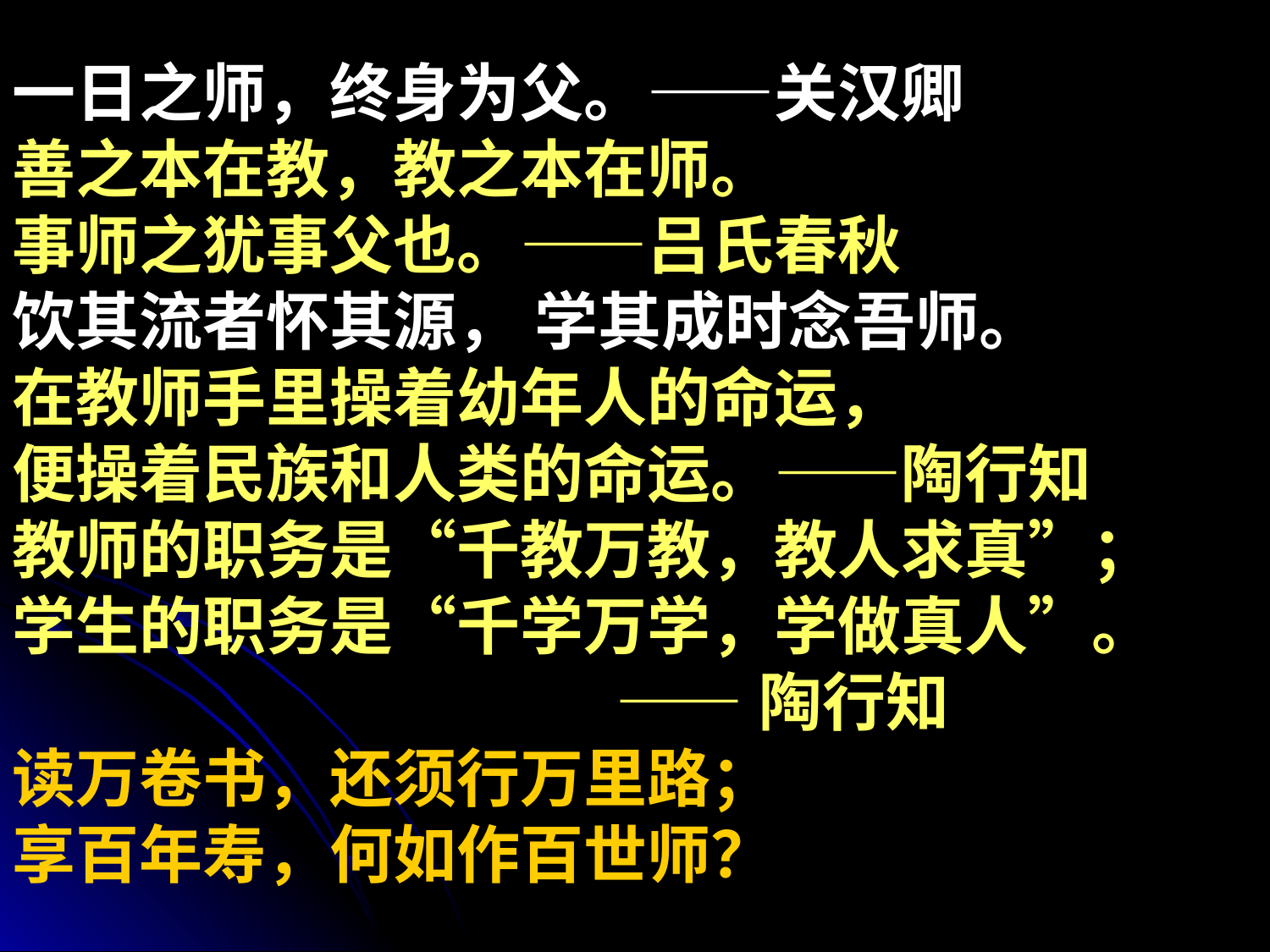

一日之师，终身为父。——关汉卿
善之本在教，教之本在师。
事师之犹事父也。——吕氏春秋
饮其流者怀其源， 学其成时念吾师。
在教师手里操着幼年人的命运，
便操着民族和人类的命运。——陶行知
教师的职务是“千教万教，教人求真”；
学生的职务是“千学万学，学做真人”。
                                          ——陶行知
读万卷书，还须行万里路；
享百年寿，何如作百世师？